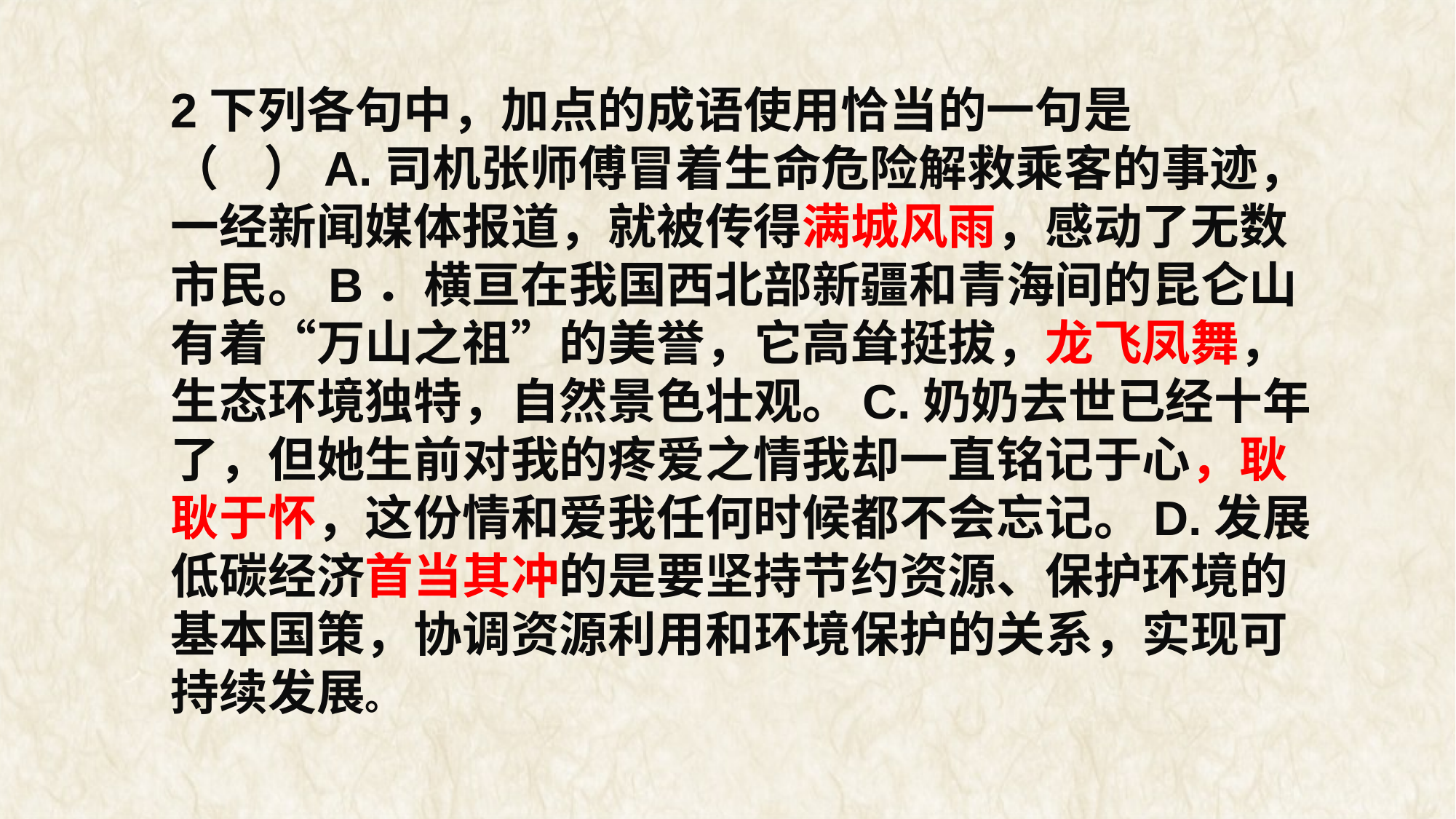

2下列各句中，加点的成语使用恰当的一句是（    ）A.司机张师傅冒着生命危险解救乘客的事迹，一经新闻媒体报道，就被传得满城风雨，感动了无数市民。B．横亘在我国西北部新疆和青海间的昆仑山有着“万山之祖”的美誉，它高耸挺拔，龙飞凤舞，生态环境独特，自然景色壮观。C.奶奶去世已经十年了，但她生前对我的疼爱之情我却一直铭记于心，耿耿于怀，这份情和爱我任何时候都不会忘记。D.发展低碳经济首当其冲的是要坚持节约资源、保护环境的基本国策，协调资源利用和环境保护的关系，实现可持续发展。